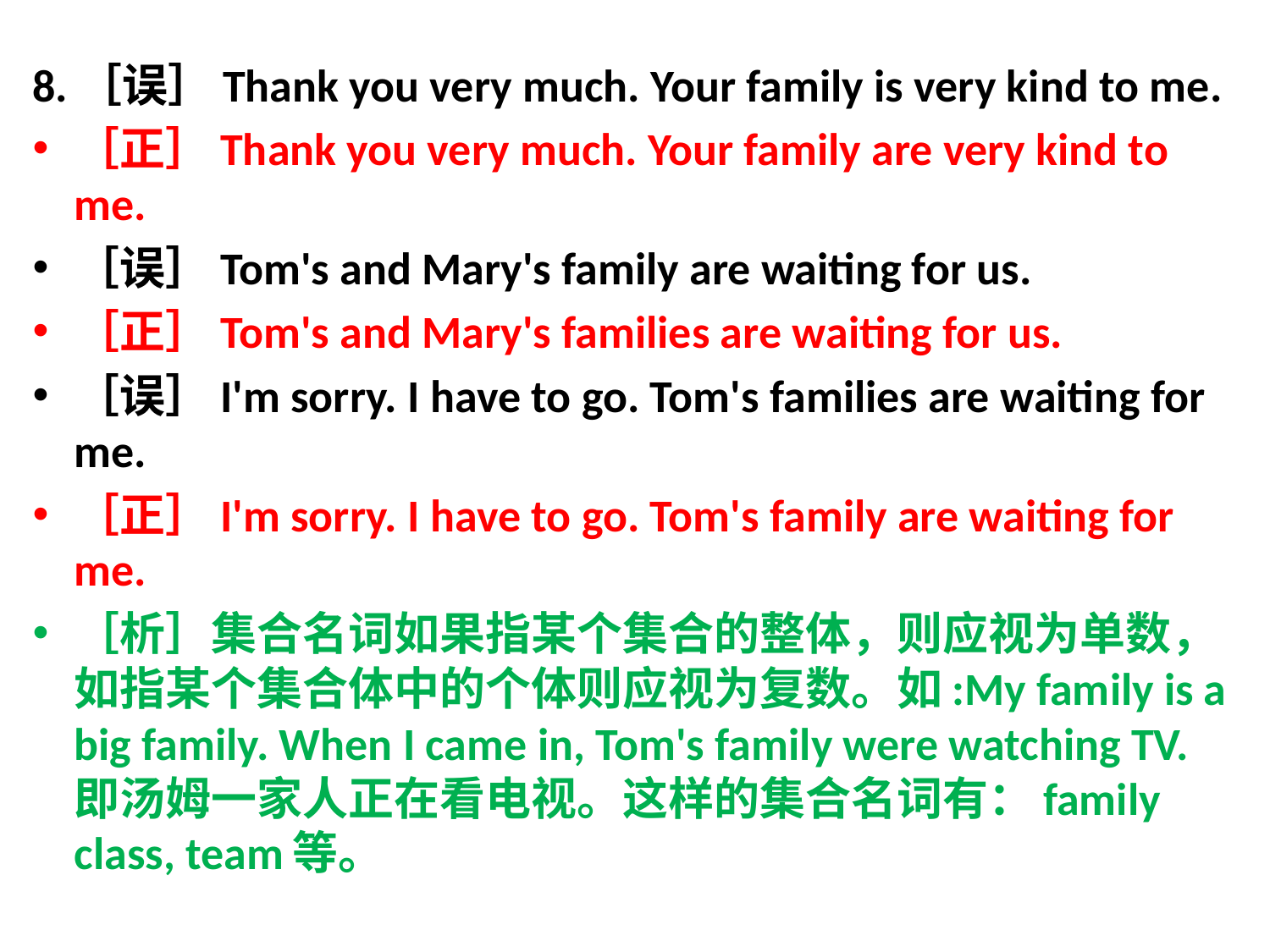

8.［误］Thank you very much. Your family is very kind to me.
［正］Thank you very much. Your family are very kind to me.
［误］Tom's and Mary's family are waiting for us.
［正］Tom's and Mary's families are waiting for us.
［误］I'm sorry. I have to go. Tom's families are waiting for me.
［正］I'm sorry. I have to go. Tom's family are waiting for me.
［析］集合名词如果指某个集合的整体，则应视为单数，如指某个集合体中的个体则应视为复数。如:My family is a big family. When I came in, Tom's family were watching TV. 即汤姆一家人正在看电视。这样的集合名词有：family class, team等。